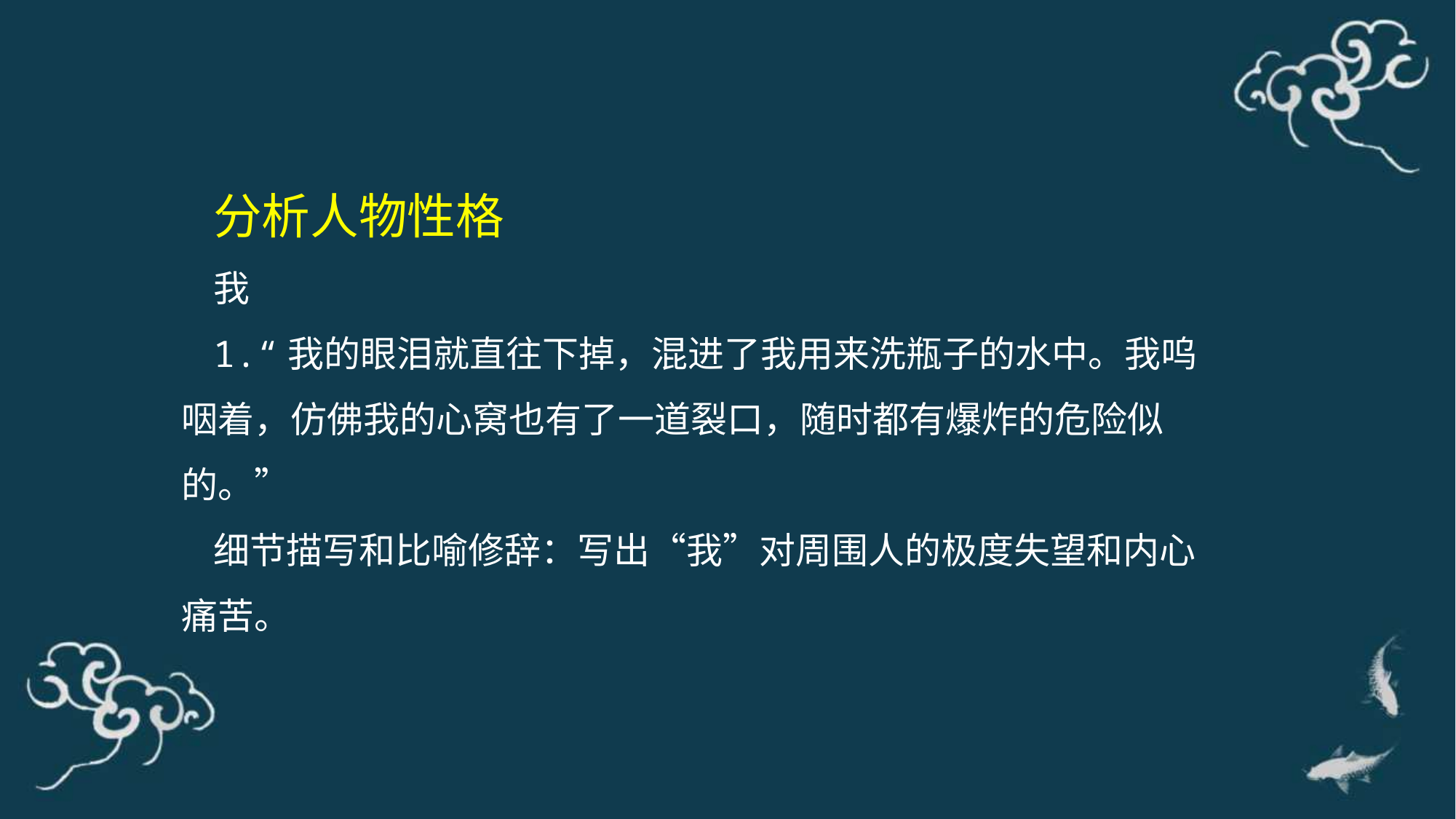

分析人物性格
我
1.“我的眼泪就直往下掉，混进了我用来洗瓶子的水中。我呜咽着，仿佛我的心窝也有了一道裂口，随时都有爆炸的危险似的。”
细节描写和比喻修辞：写出“我”对周围人的极度失望和内心痛苦。